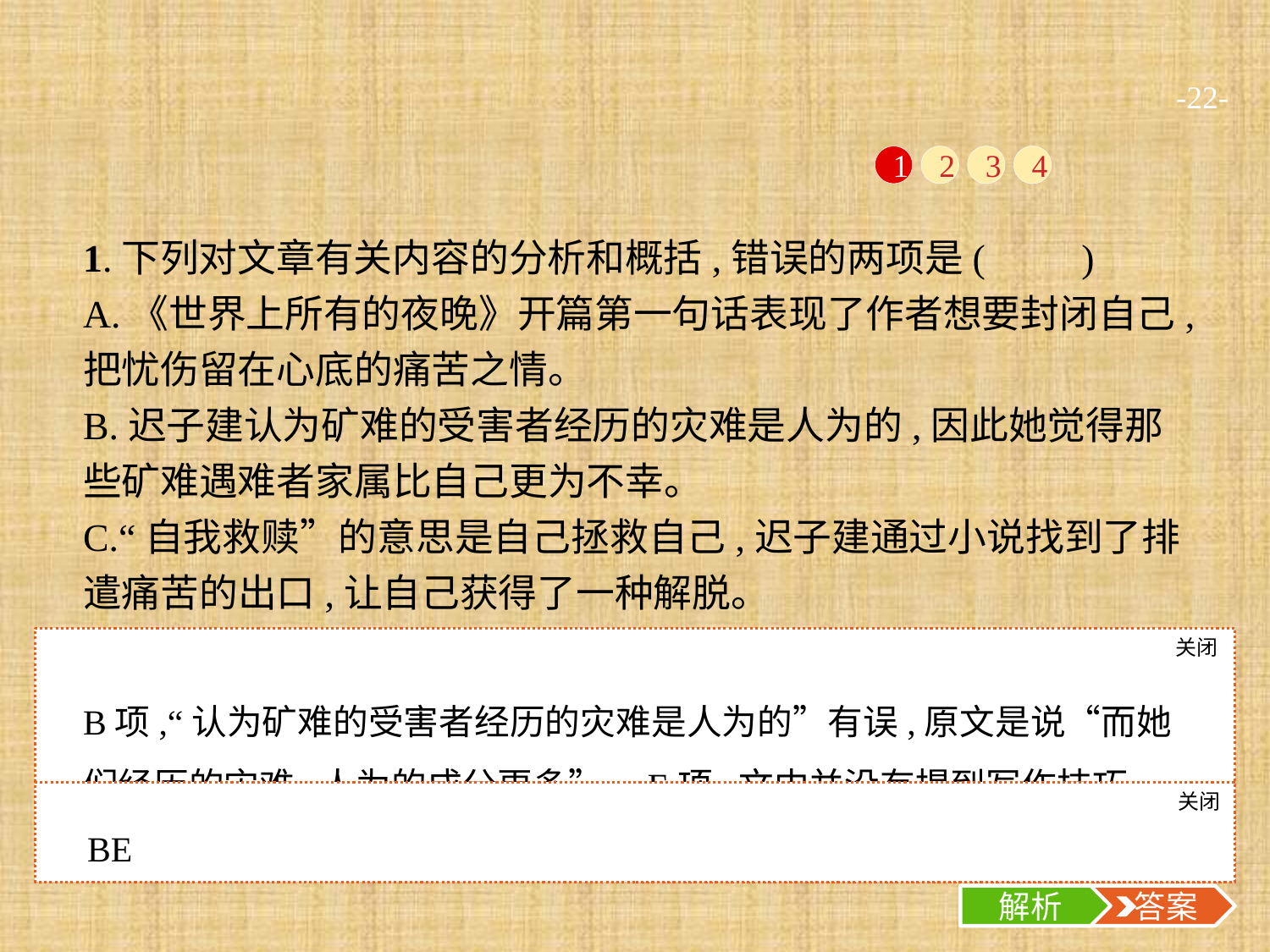

-22-
1
2
3
4
1.下列对文章有关内容的分析和概括,错误的两项是(　　)
A.《世界上所有的夜晚》开篇第一句话表现了作者想要封闭自己,把忧伤留在心底的痛苦之情。
B.迟子建认为矿难的受害者经历的灾难是人为的,因此她觉得那些矿难遇难者家属比自己更为不幸。
C.“自我救赎”的意思是自己拯救自己,迟子建通过小说找到了排遣痛苦的出口,让自己获得了一种解脱。
D.迟子建说《世界上所有的夜晚》是一篇“漫长的悼词”,是说这篇小说是对她过去的人生不幸的悼念。
E.在这篇访谈中,记者紧紧围绕作家的个人不幸与作品表达之间的关系提问,挖掘出了作家的创作动机、情感历程和写作技巧。

关闭
解析

B项,“认为矿难的受害者经历的灾难是人为的”有误,原文是说“而她们经历的灾难,人为的成分更多”。E项,文中并没有提到写作技巧,此处属无中生有。
关闭

解析
  答案

BE
解析
  答案